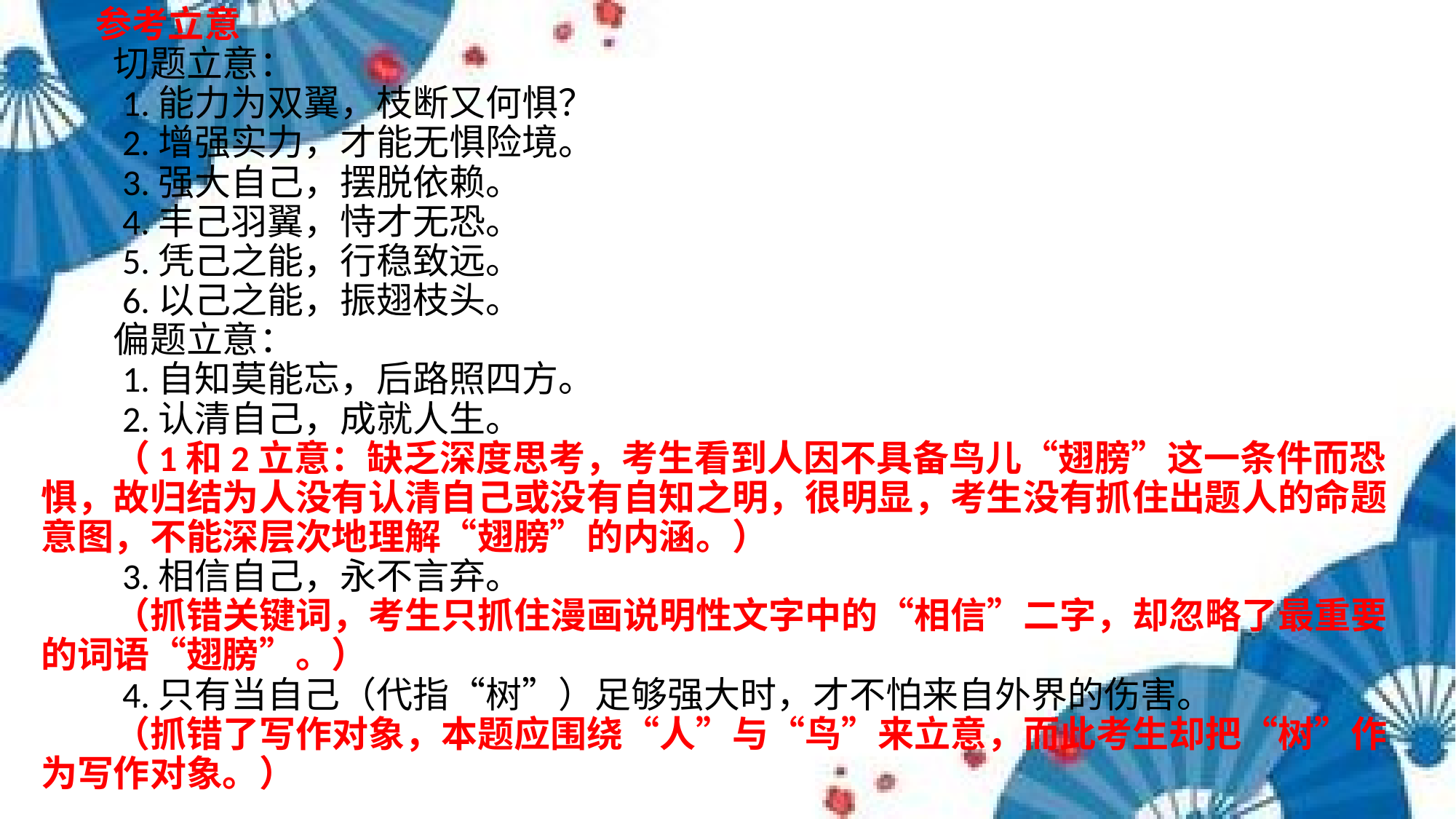

参考立意
　　切题立意：
　　1.能力为双翼，枝断又何惧？
　　2.增强实力，才能无惧险境。
　　3.强大自己，摆脱依赖。
　　4.丰己羽翼，恃才无恐。
　　5.凭己之能，行稳致远。
　　6.以己之能，振翅枝头。
　　偏题立意：
　　1.自知莫能忘，后路照四方。
　　2.认清自己，成就人生。
　　（1和2立意：缺乏深度思考，考生看到人因不具备鸟儿“翅膀”这一条件而恐惧，故归结为人没有认清自己或没有自知之明，很明显，考生没有抓住出题人的命题意图，不能深层次地理解“翅膀”的内涵。）
　　3.相信自己，永不言弃。
　　（抓错关键词，考生只抓住漫画说明性文字中的“相信”二字，却忽略了最重要的词语“翅膀”。）
　　4.只有当自己（代指“树”）足够强大时，才不怕来自外界的伤害。
　　（抓错了写作对象，本题应围绕“人”与“鸟”来立意，而此考生却把“树”作为写作对象。）